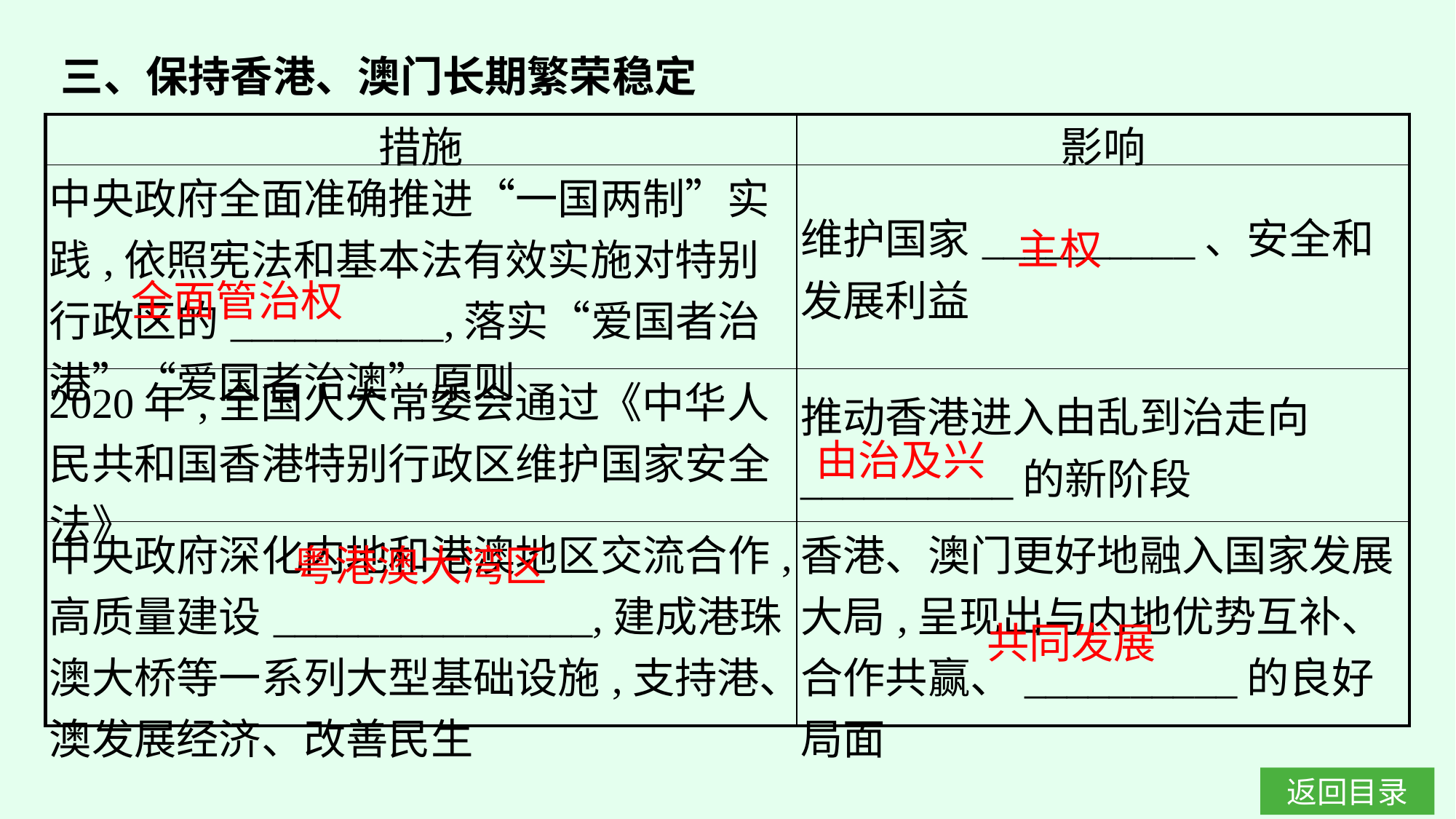

三、保持香港、澳门长期繁荣稳定
| 措施 | 影响 |
| --- | --- |
| 中央政府全面准确推进“一国两制”实践,依照宪法和基本法有效实施对特别行政区的\_\_\_\_\_\_\_\_\_\_,落实“爱国者治港”“爱国者治澳”原则 | 维护国家\_\_\_\_\_\_\_\_\_\_、安全和发展利益 |
| 2020年,全国人大常委会通过《中华人民共和国香港特别行政区维护国家安全法》 | 推动香港进入由乱到治走向\_\_\_\_\_\_\_\_\_\_的新阶段 |
| 中央政府深化内地和港澳地区交流合作,高质量建设\_\_\_\_\_\_\_\_\_\_\_\_\_\_\_,建成港珠澳大桥等一系列大型基础设施,支持港、澳发展经济、改善民生 | 香港、澳门更好地融入国家发展大局,呈现出与内地优势互补、合作共赢、\_\_\_\_\_\_\_\_\_\_的良好局面 |
主权
全面管治权
由治及兴
粤港澳大湾区
共同发展